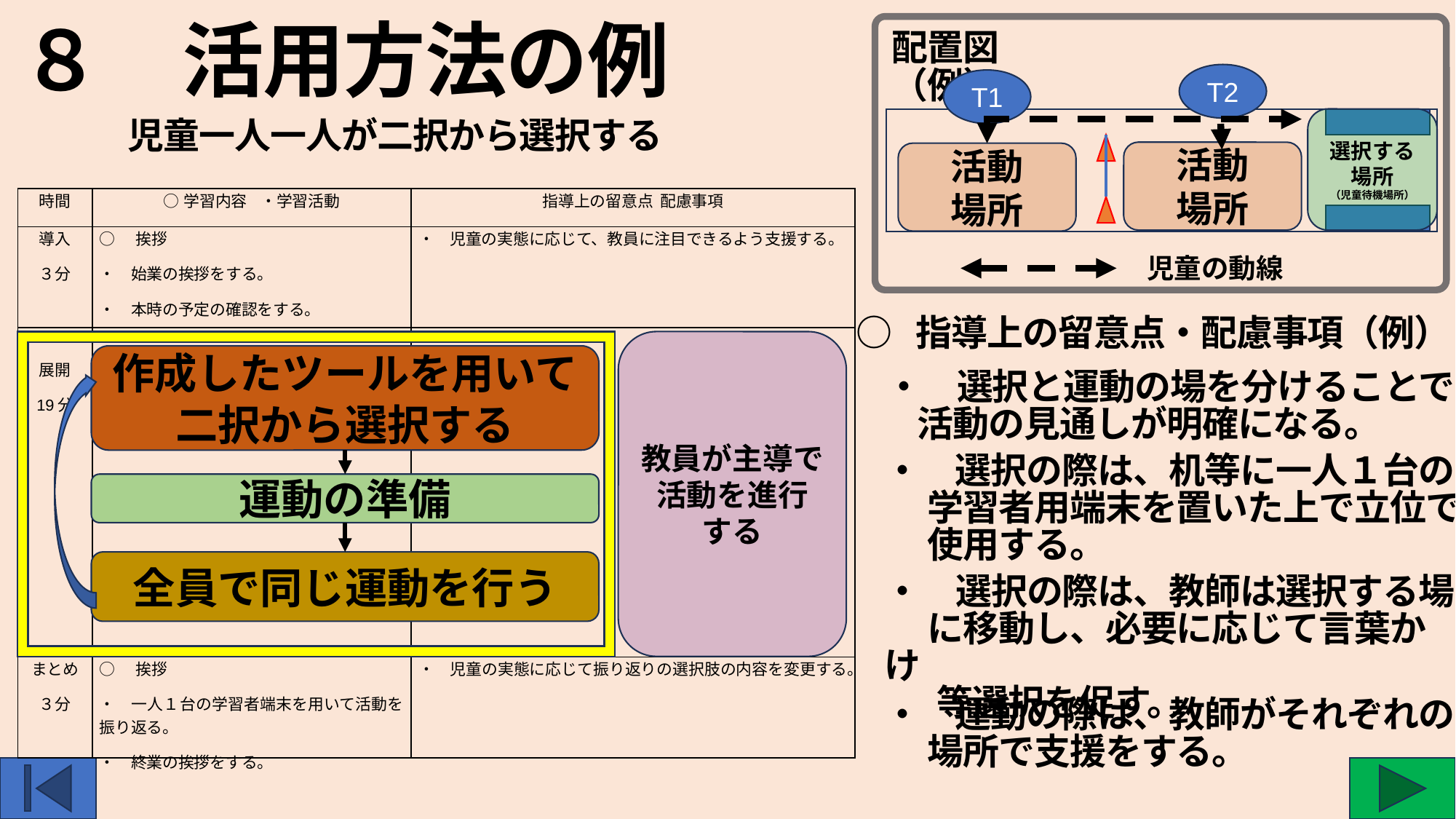

８　活用方法の例
配置図（例）
T2
T1

選択する
場所
（児童待機場所）

児童一人一人が二択から選択する

活動
場所
活動
場所
| 時間 | ○学習内容 ・学習活動 | 指導上の留意点 配慮事項 |
| --- | --- | --- |
| 導入 ３分 | ○　挨拶 ・　始業の挨拶をする。 ・　本時の予定の確認をする。 | ・　児童の実態に応じて、教員に注目できるよう支援する。 |
| 展開 19分 |  |  |
| まとめ ３分 | ○　挨拶 ・　一人１台の学習者端末を用いて活動を振り返る。 ・　終業の挨拶をする。 | ・　児童の実態に応じて振り返りの選択肢の内容を変更する。 |

児童の動線
○  指導上の留意点・配慮事項（例）

教員が主導で活動を進行
する
作成したツールを用いて
二択から選択する
・　選択と運動の場を分けることで
   活動の見通しが明確になる。
・　選択の際は、机等に一人１台の
　 学習者用端末を置いた上で立位で
　 使用する。

運動の準備
全員で同じ運動を行う
・　選択の際は、教師は選択する場
　 に移動し、必要に応じて言葉かけ
 　等選択を促す。
・　運動の際は、教師がそれぞれの
　 場所で支援をする。